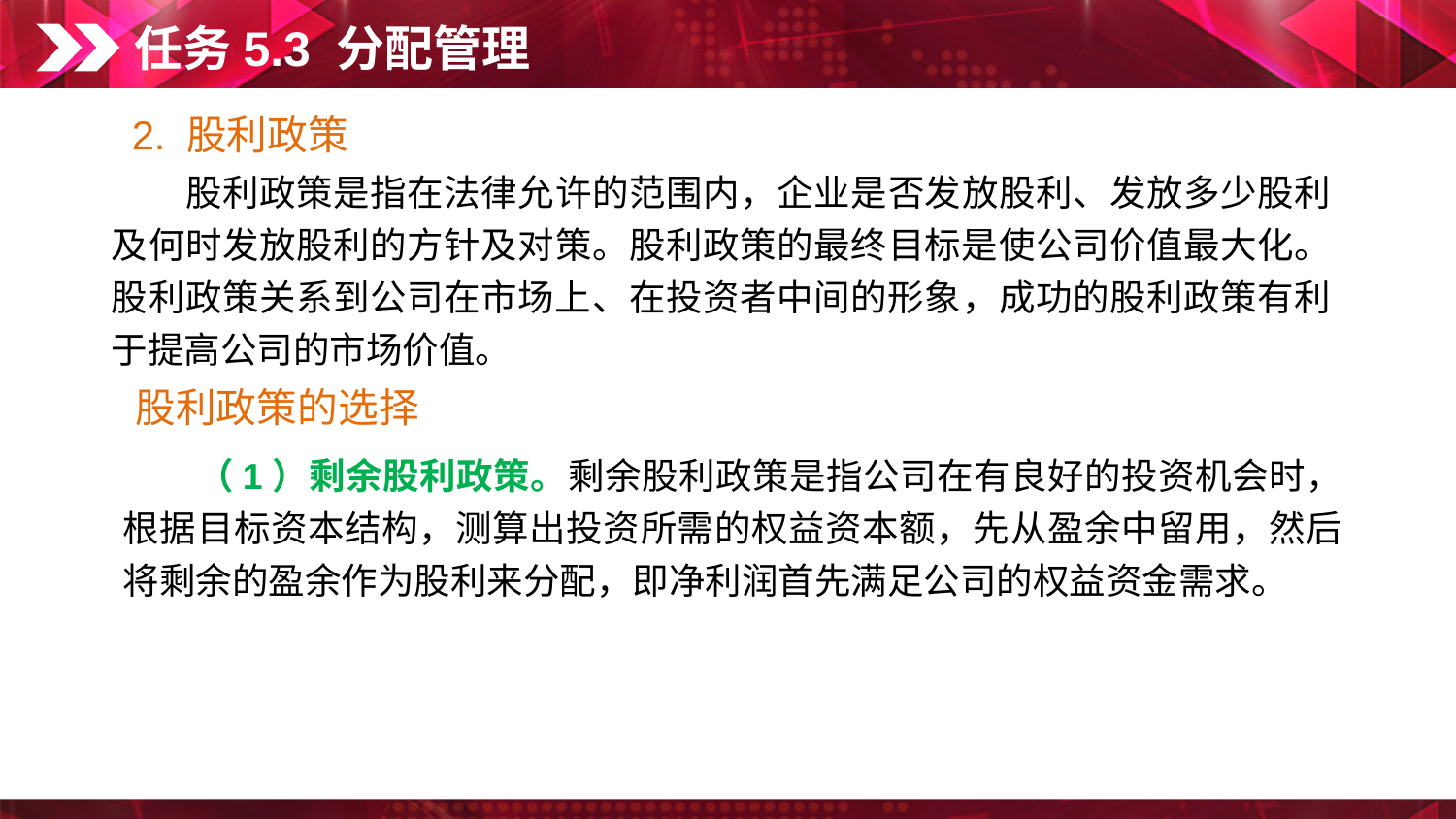

任务5.3 分配管理

2. 股利政策
　　股利政策是指在法律允许的范围内，企业是否发放股利、发放多少股利及何时发放股利的方针及对策。股利政策的最终目标是使公司价值最大化。股利政策关系到公司在市场上、在投资者中间的形象，成功的股利政策有利于提高公司的市场价值。
股利政策的选择
　　（1）剩余股利政策。剩余股利政策是指公司在有良好的投资机会时，根据目标资本结构，测算出投资所需的权益资本额，先从盈余中留用，然后将剩余的盈余作为股利来分配，即净利润首先满足公司的权益资金需求。